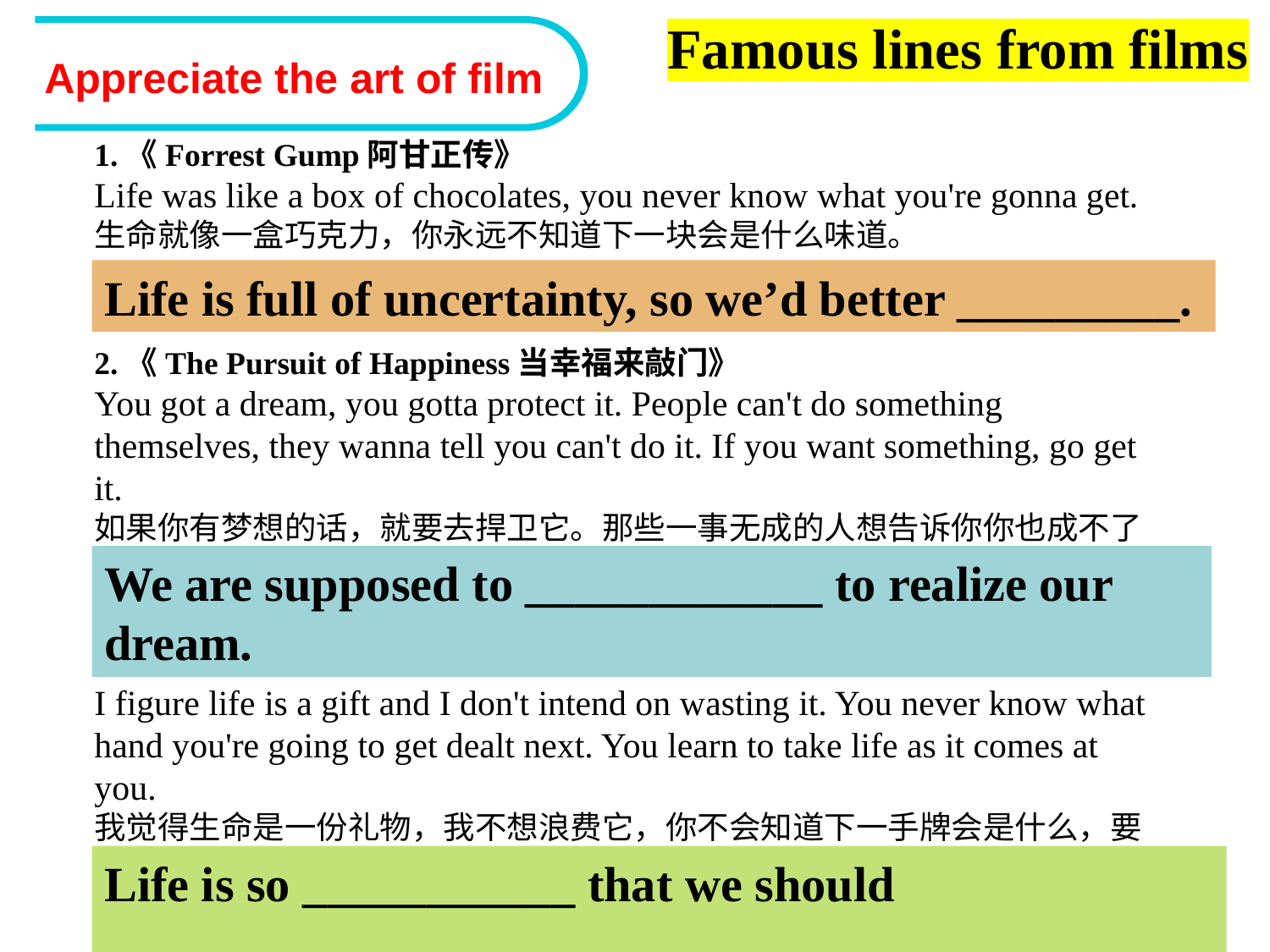

Famous lines from films
Appreciate the art of film
1.《Forrest Gump阿甘正传》
Life was like a box of chocolates, you never know what you're gonna get.
生命就像一盒巧克力，你永远不知道下一块会是什么味道。
Life is full of uncertainty, so we’d better _________.
2.《The Pursuit of Happiness当幸福来敲门》
You got a dream, you gotta protect it. People can't do something themselves, they wanna tell you can't do it. If you want something, go get it.
如果你有梦想的话，就要去捍卫它。那些一事无成的人想告诉你你也成不了大器。如果你有理想的话，就要去努力实现。
We are supposed to ____________ to realize our dream.
3.《TITANIC泰坦尼克号》
I figure life is a gift and I don't intend on wasting it. You never know what hand you're going to get dealt next. You learn to take life as it comes at you.
我觉得生命是一份礼物，我不想浪费它，你不会知道下一手牌会是什么，要学会接受生活。
Life is so ___________ that we should ____________.